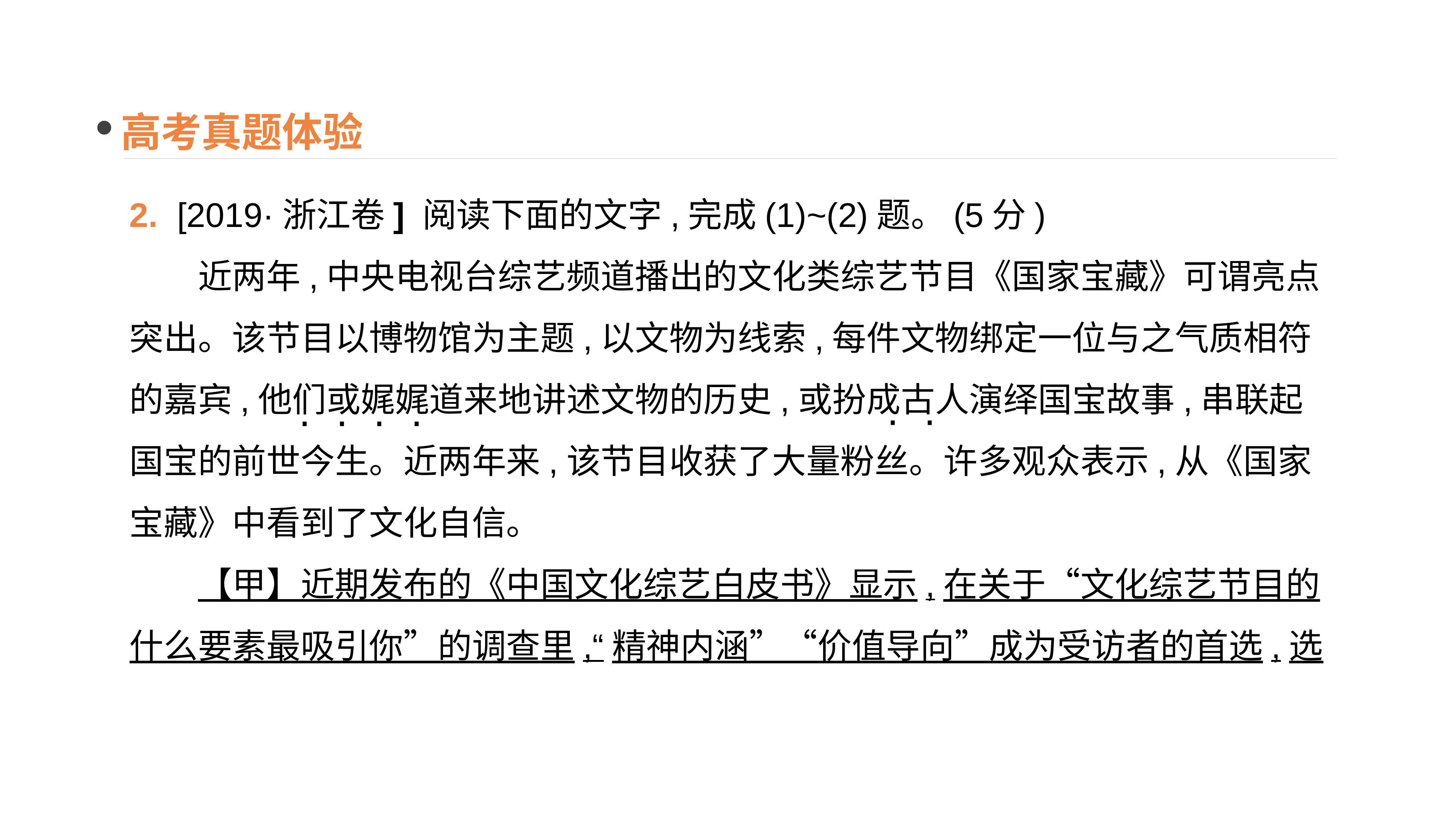

高考真题体验

2.  [2019·浙江卷] 阅读下面的文字,完成(1)~(2)题。(5分)
　　近两年,中央电视台综艺频道播出的文化类综艺节目《国家宝藏》可谓亮点突出。该节目以博物馆为主题,以文物为线索,每件文物绑定一位与之气质相符的嘉宾,他们或娓娓道来地讲述文物的历史,或扮成古人演绎国宝故事,串联起国宝的前世今生。近两年来,该节目收获了大量粉丝。许多观众表示,从《国家宝藏》中看到了文化自信。
　　【甲】近期发布的《中国文化综艺白皮书》显示,在关于“文化综艺节目的什么要素最吸引你”的调查里,“精神内涵”“价值导向”成为受访者的首选,选
 ·  ·
·  ·  ·  ·